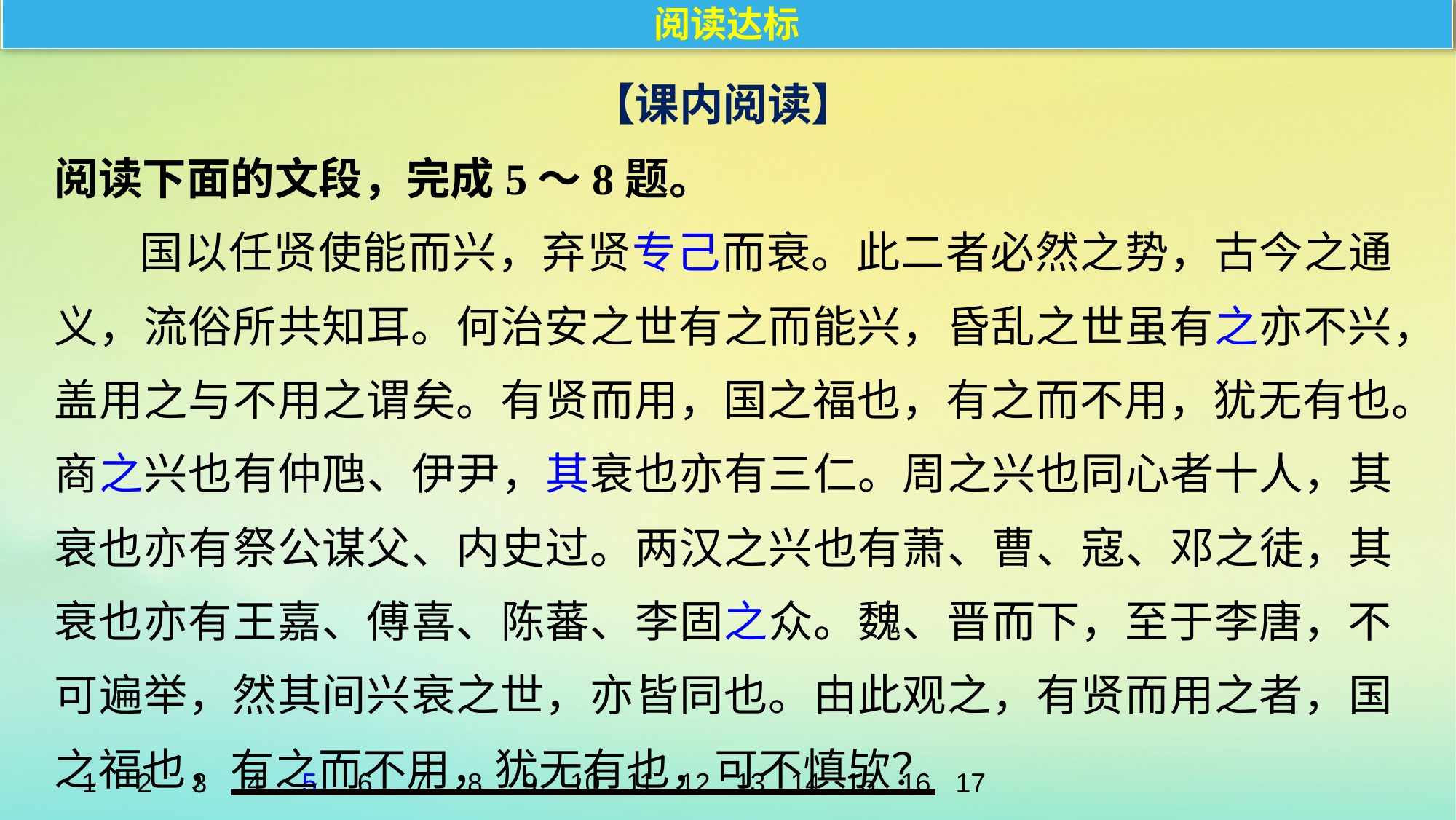

阅读达标
【课内阅读】
阅读下面的文段，完成5～8题。
国以任贤使能而兴，弃贤专己而衰。此二者必然之势，古今之通义，流俗所共知耳。何治安之世有之而能兴，昏乱之世虽有之亦不兴，盖用之与不用之谓矣。有贤而用，国之福也，有之而不用，犹无有也。商之兴也有仲虺、伊尹，其衰也亦有三仁。周之兴也同心者十人，其衰也亦有祭公谋父、内史过。两汉之兴也有萧、曹、寇、邓之徒，其衰也亦有王嘉、傅喜、陈蕃、李固之众。魏、晋而下，至于李唐，不可遍举，然其间兴衰之世，亦皆同也。由此观之，有贤而用之者，国之福也，有之而不用，犹无有也，可不慎欤？
1
2
3
4
5
6
7
8
9
10
11
12
13
14
15
16
17